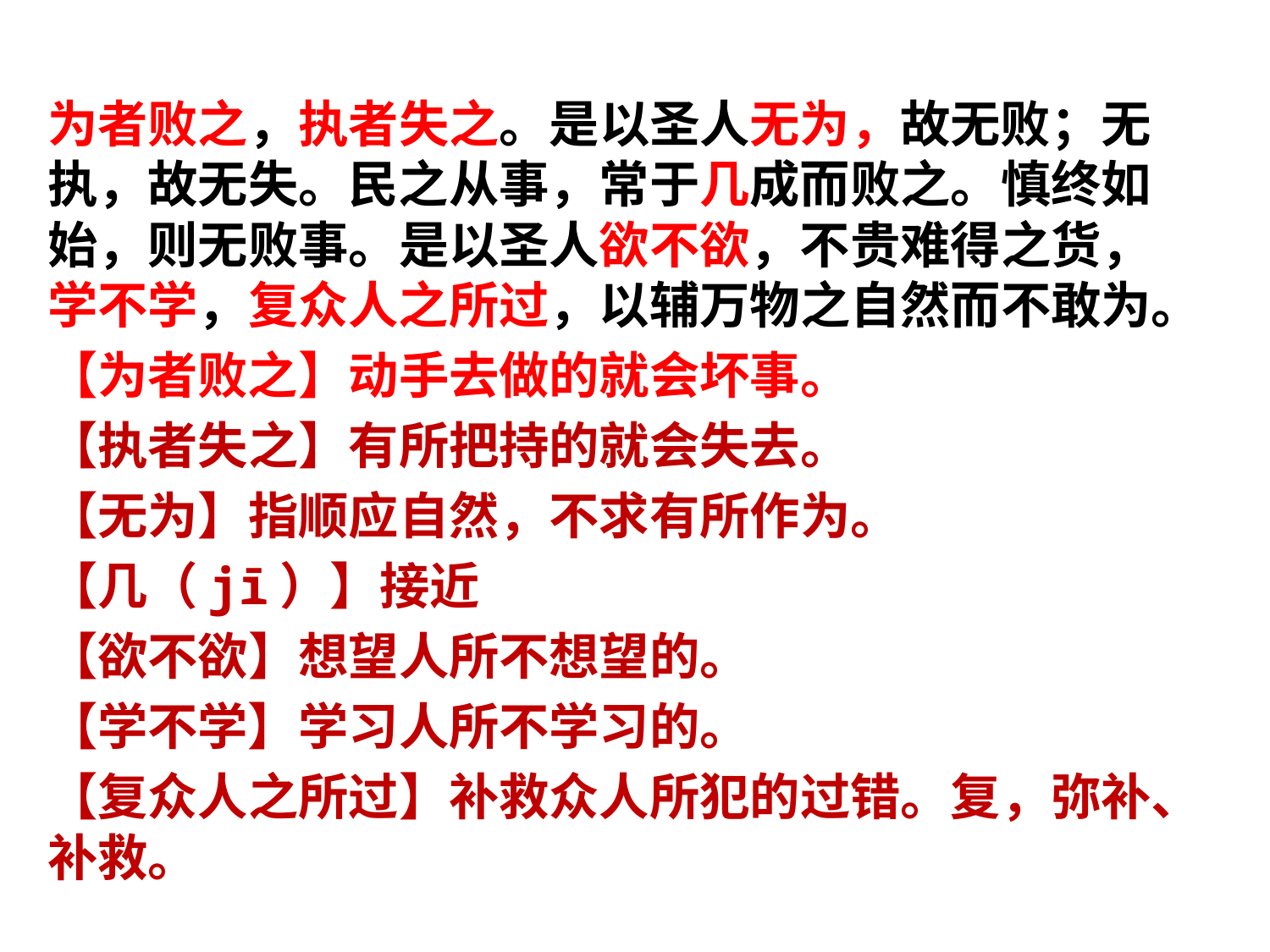

为者败之，执者失之。是以圣人无为，故无败；无执，故无失。民之从事，常于几成而败之。慎终如始，则无败事。是以圣人欲不欲，不贵难得之货，学不学，复众人之所过，以辅万物之自然而不敢为。
【为者败之】动手去做的就会坏事。
【执者失之】有所把持的就会失去。
【无为】指顺应自然，不求有所作为。
【几（jī）】接近
【欲不欲】想望人所不想望的。
【学不学】学习人所不学习的。
【复众人之所过】补救众人所犯的过错。复，弥补、补救。